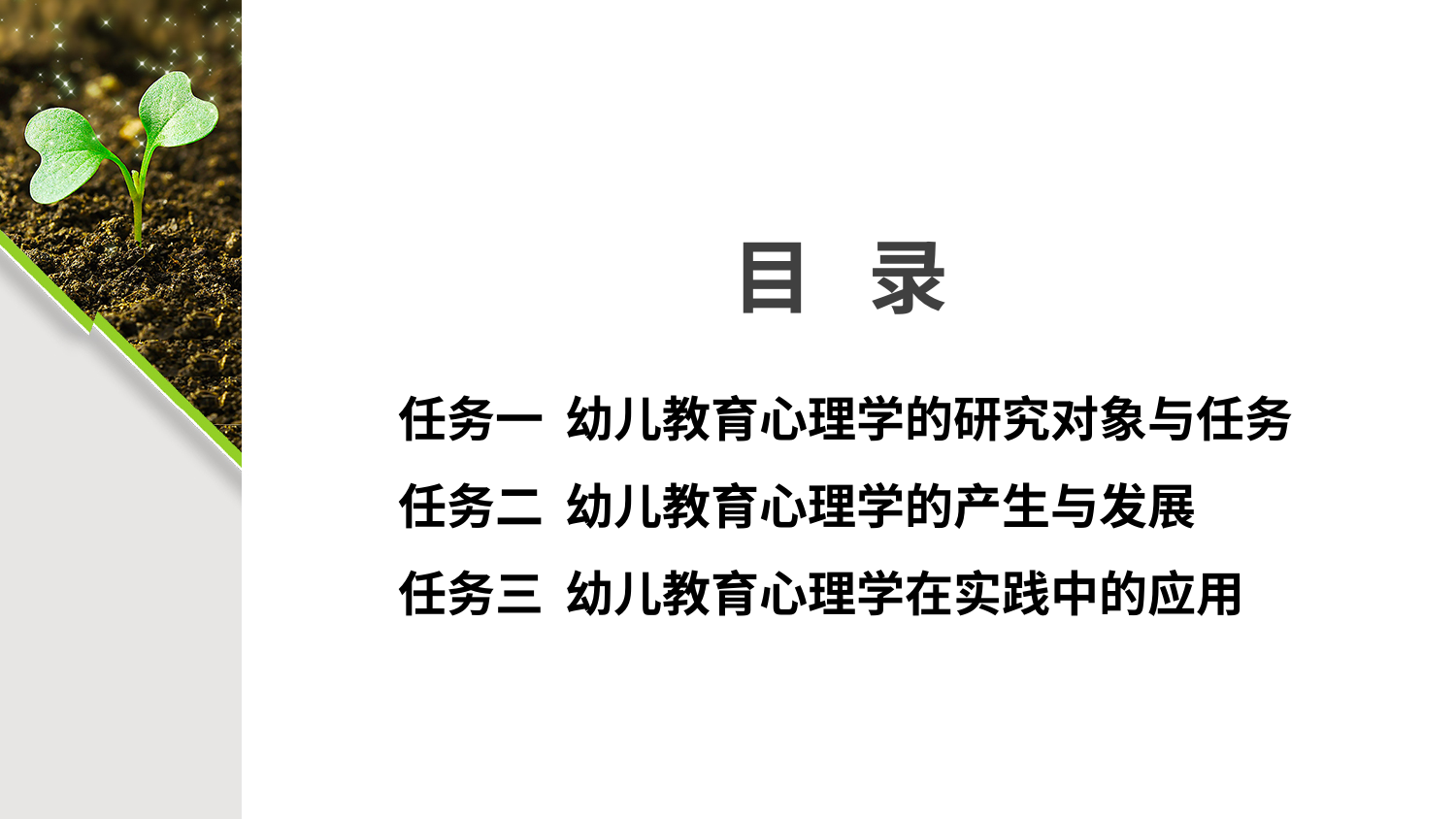

# 目   录
任务一  幼儿教育心理学的研究对象与任务
任务二  幼儿教育心理学的产生与发展
任务三  幼儿教育心理学在实践中的应用